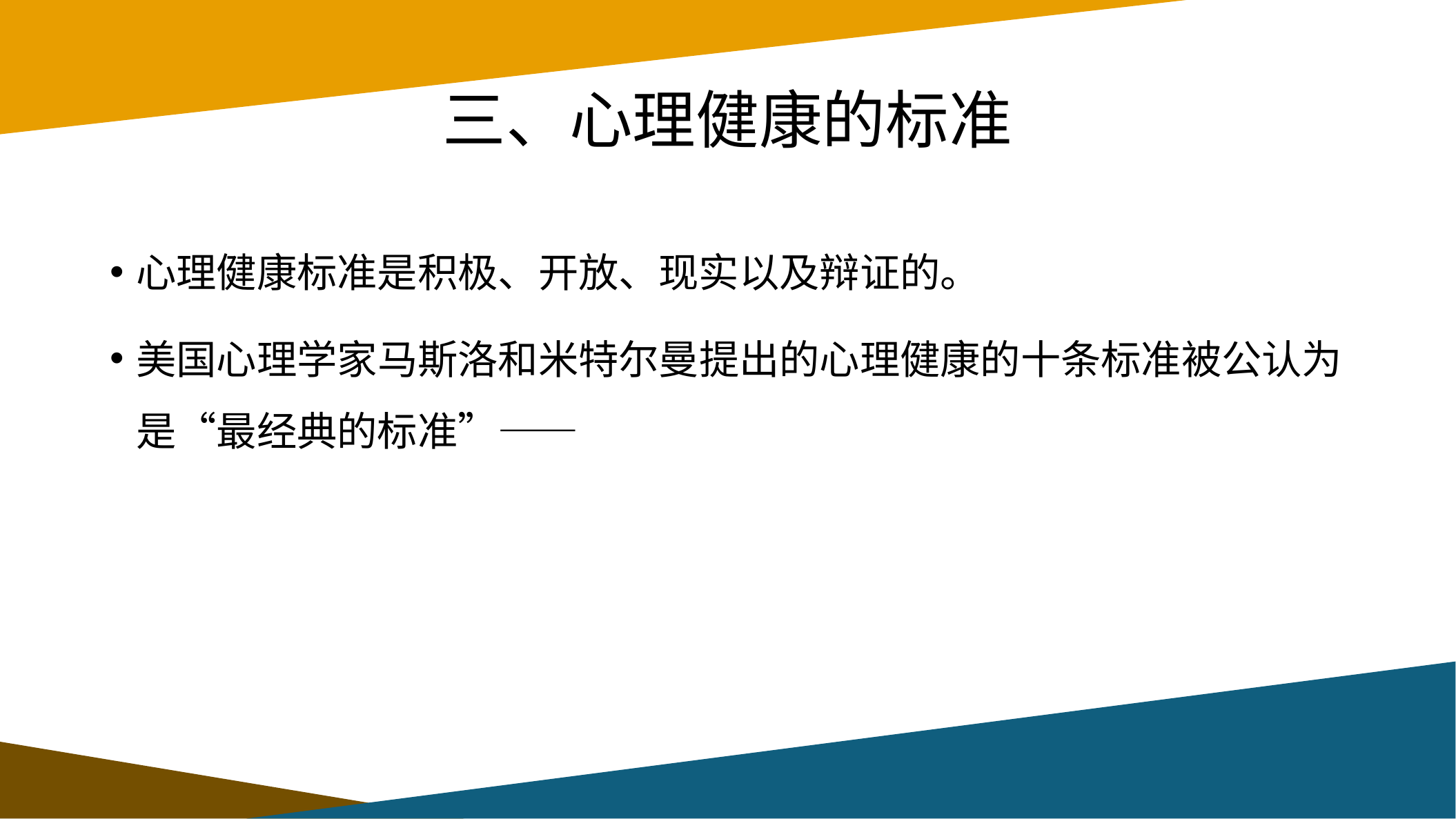

# 三、心理健康的标准
心理健康标准是积极、开放、现实以及辩证的。
美国心理学家马斯洛和米特尔曼提出的心理健康的十条标准被公认为是“最经典的标准”——